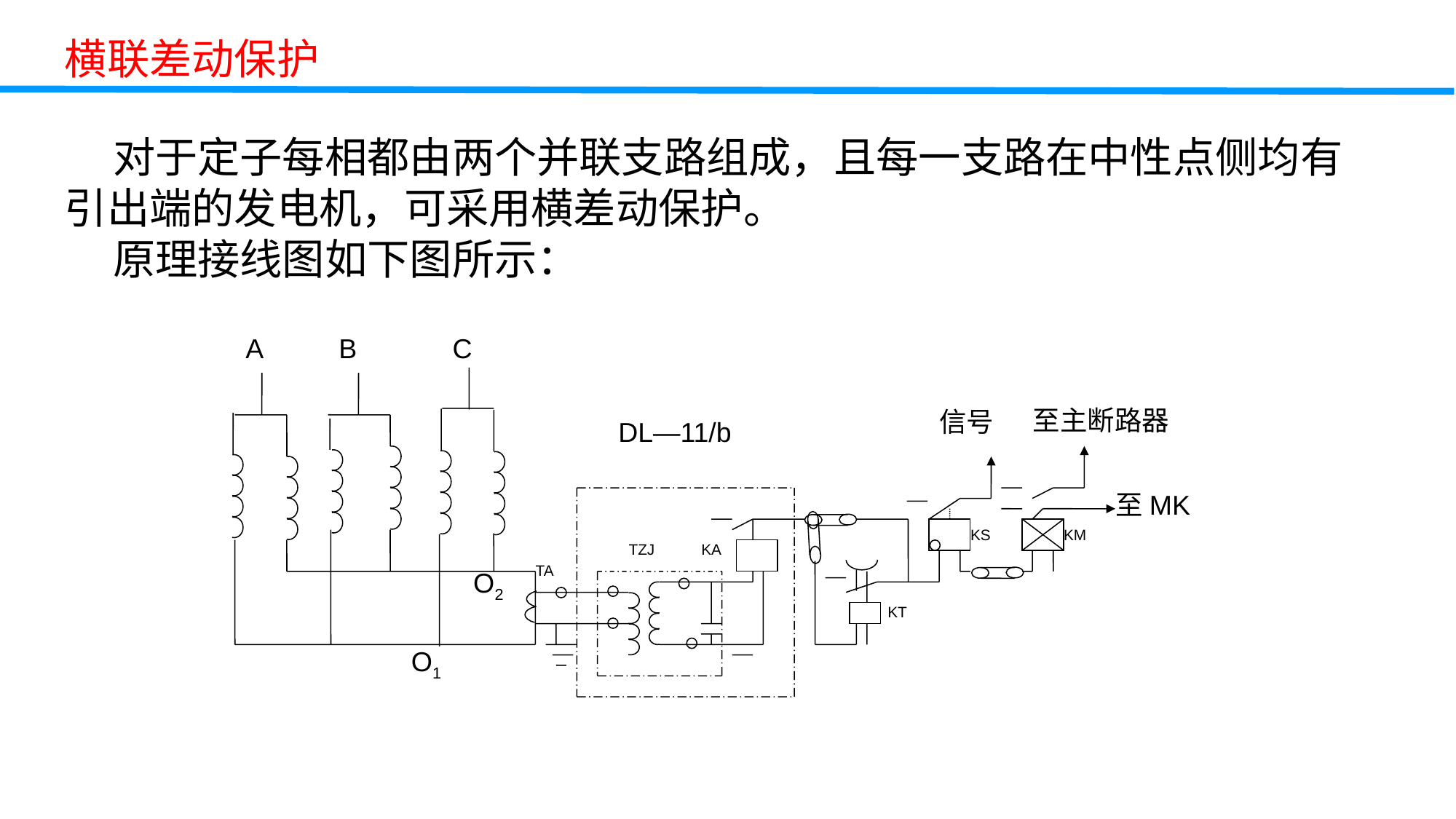

横联差动保护
    对于定子每相都由两个并联支路组成，且每一支路在中性点侧均有引出端的发电机，可采用横差动保护。
    原理接线图如下图所示：
A
B
C

至主断路器
信号

DL—11/b

至MK

KS
KM

TZJ
KA

TA

O2

KT

O1

教学难